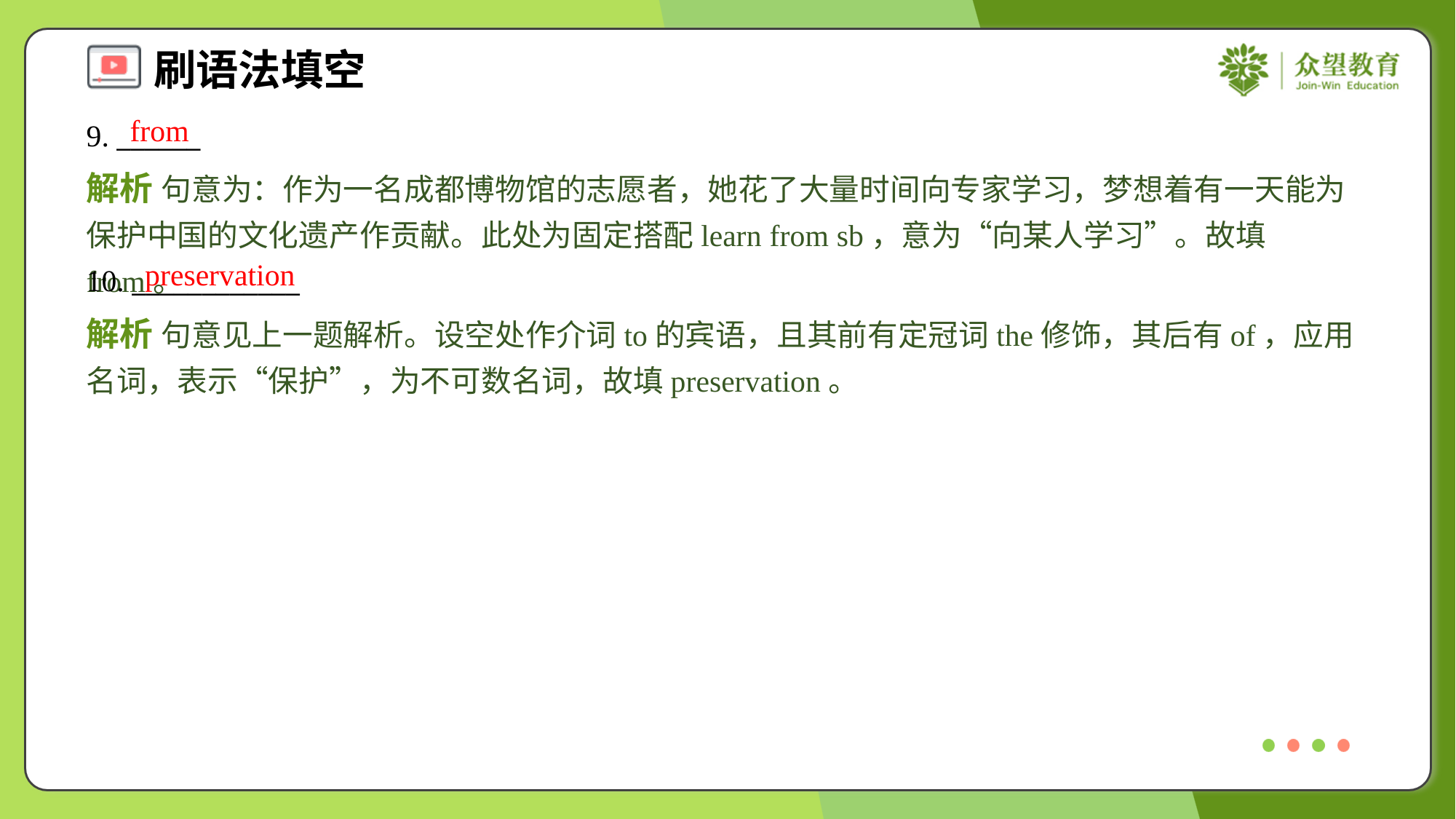

from
9. ______
解析 句意为：作为一名成都博物馆的志愿者，她花了大量时间向专家学习，梦想着有一天能为保护中国的文化遗产作贡献。此处为固定搭配learn from sb，意为“向某人学习”。故填from。
preservation
10. ____________
解析 句意见上一题解析。设空处作介词to的宾语，且其前有定冠词the修饰，其后有of，应用名词，表示“保护”，为不可数名词，故填preservation。